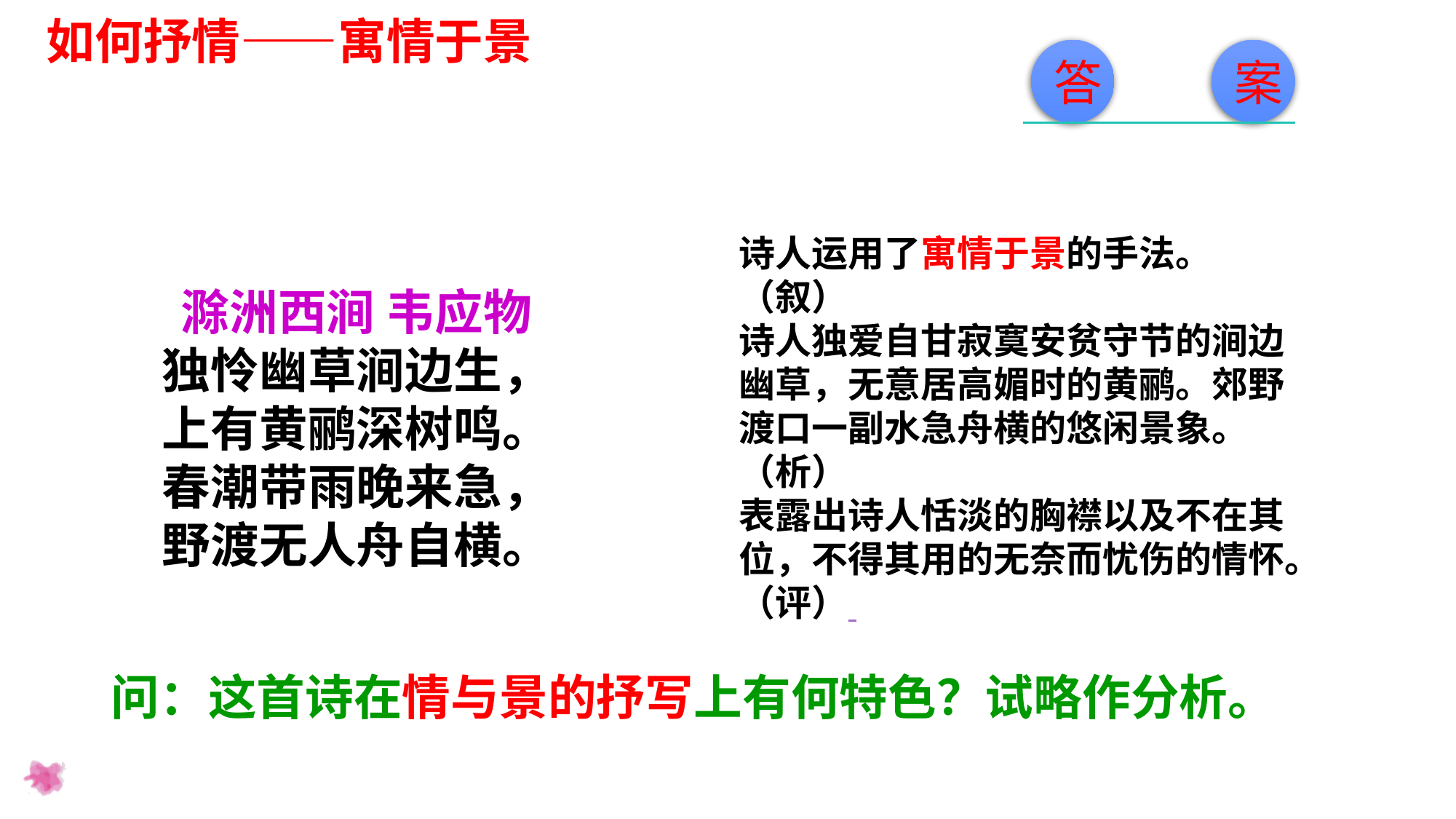

如何抒情——寓情于景
答
案
诗人运用了寓情于景的手法。（叙）
诗人独爱自甘寂寞安贫守节的涧边幽草，无意居高媚时的黄鹂。郊野渡口一副水急舟横的悠闲景象。（析）
表露出诗人恬淡的胸襟以及不在其位，不得其用的无奈而忧伤的情怀。（评）
滁洲西涧 韦应物
独怜幽草涧边生，上有黄鹂深树鸣。
春潮带雨晚来急，野渡无人舟自横。
问：这首诗在情与景的抒写上有何特色？试略作分析。